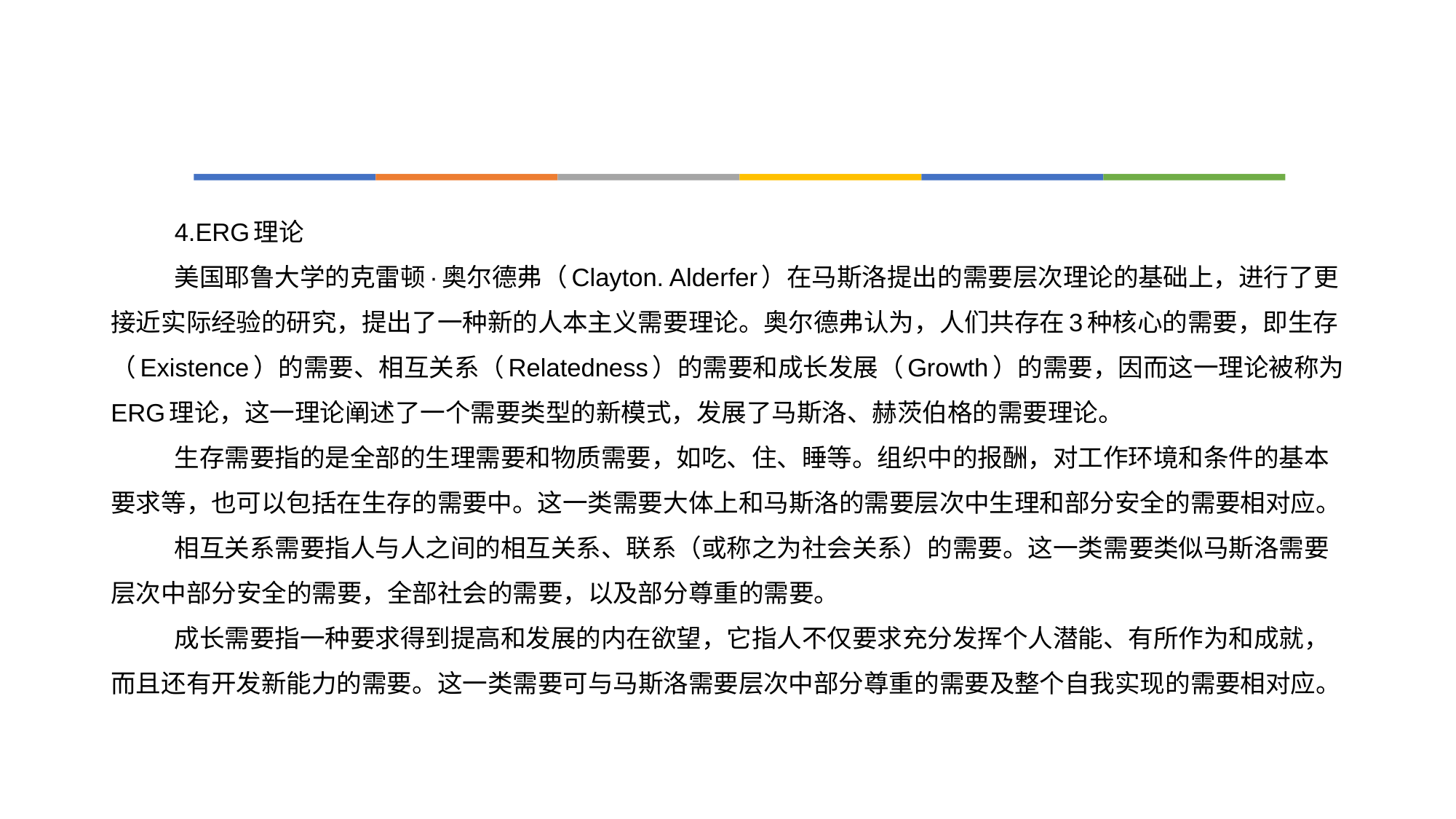

#
4.ERG理论
美国耶鲁大学的克雷顿·奥尔德弗（Clayton. Alderfer）在马斯洛提出的需要层次理论的基础上，进行了更接近实际经验的研究，提出了一种新的人本主义需要理论。奥尔德弗认为，人们共存在3种核心的需要，即生存（Existence）的需要、相互关系（Relatedness）的需要和成长发展（Growth）的需要，因而这一理论被称为ERG理论，这一理论阐述了一个需要类型的新模式，发展了马斯洛、赫茨伯格的需要理论。
生存需要指的是全部的生理需要和物质需要，如吃、住、睡等。组织中的报酬，对工作环境和条件的基本要求等，也可以包括在生存的需要中。这一类需要大体上和马斯洛的需要层次中生理和部分安全的需要相对应。
相互关系需要指人与人之间的相互关系、联系（或称之为社会关系）的需要。这一类需要类似马斯洛需要层次中部分安全的需要，全部社会的需要，以及部分尊重的需要。
成长需要指一种要求得到提高和发展的内在欲望，它指人不仅要求充分发挥个人潜能、有所作为和成就，而且还有开发新能力的需要。这一类需要可与马斯洛需要层次中部分尊重的需要及整个自我实现的需要相对应。